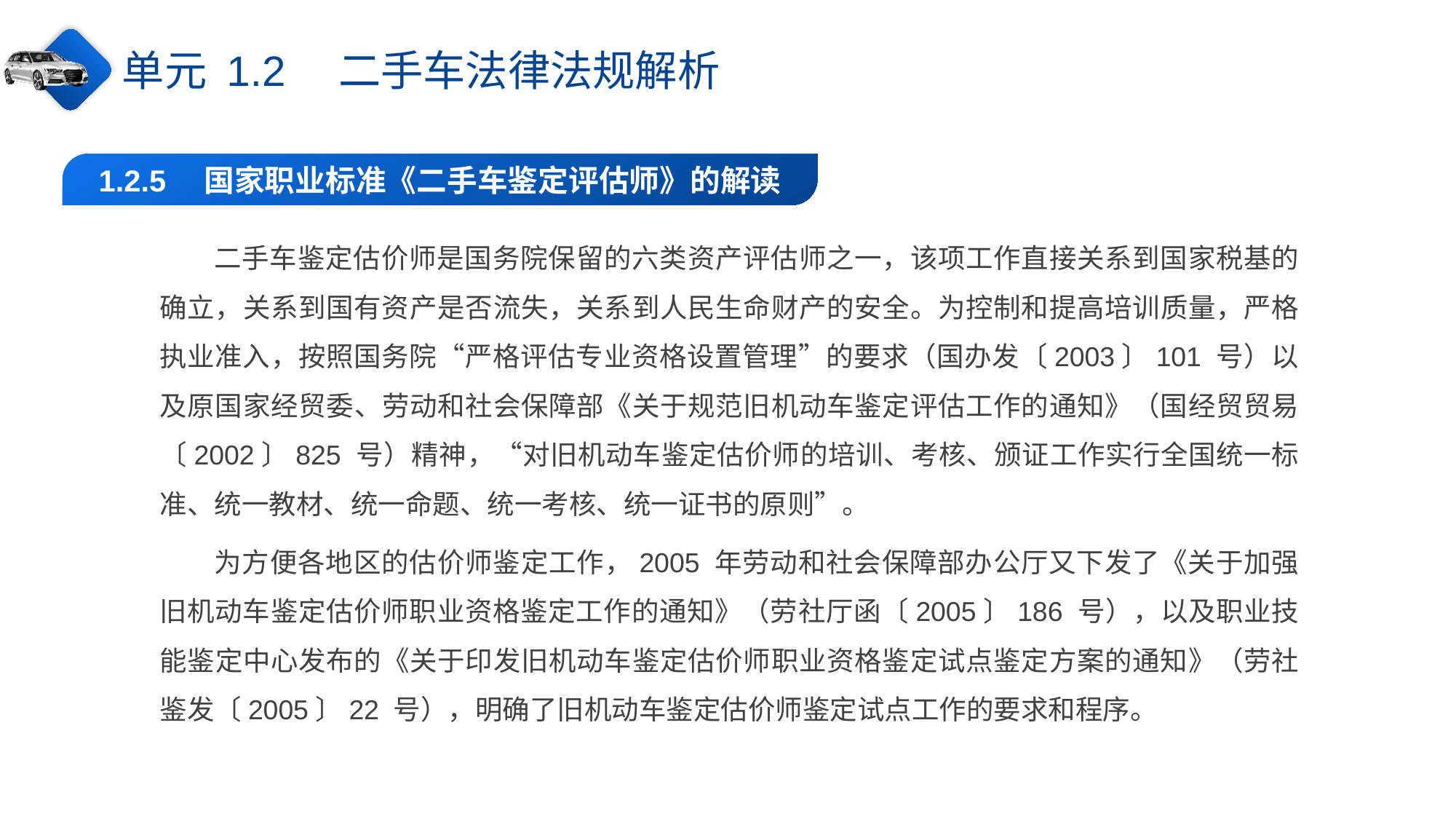

单元 1.2　二手车法律法规解析
1.2.5　国家职业标准《二手车鉴定评估师》的解读
二手车鉴定估价师是国务院保留的六类资产评估师之一，该项工作直接关系到国家税基的确立，关系到国有资产是否流失，关系到人民生命财产的安全。为控制和提高培训质量，严格执业准入，按照国务院“严格评估专业资格设置管理”的要求（国办发〔2003〕101 号）以及原国家经贸委、劳动和社会保障部《关于规范旧机动车鉴定评估工作的通知》（国经贸贸易〔2002〕825 号）精神，“对旧机动车鉴定估价师的培训、考核、颁证工作实行全国统一标准、统一教材、统一命题、统一考核、统一证书的原则”。
为方便各地区的估价师鉴定工作，2005 年劳动和社会保障部办公厅又下发了《关于加强旧机动车鉴定估价师职业资格鉴定工作的通知》（劳社厅函〔2005〕186 号），以及职业技能鉴定中心发布的《关于印发旧机动车鉴定估价师职业资格鉴定试点鉴定方案的通知》（劳社鉴发〔2005〕22 号），明确了旧机动车鉴定估价师鉴定试点工作的要求和程序。